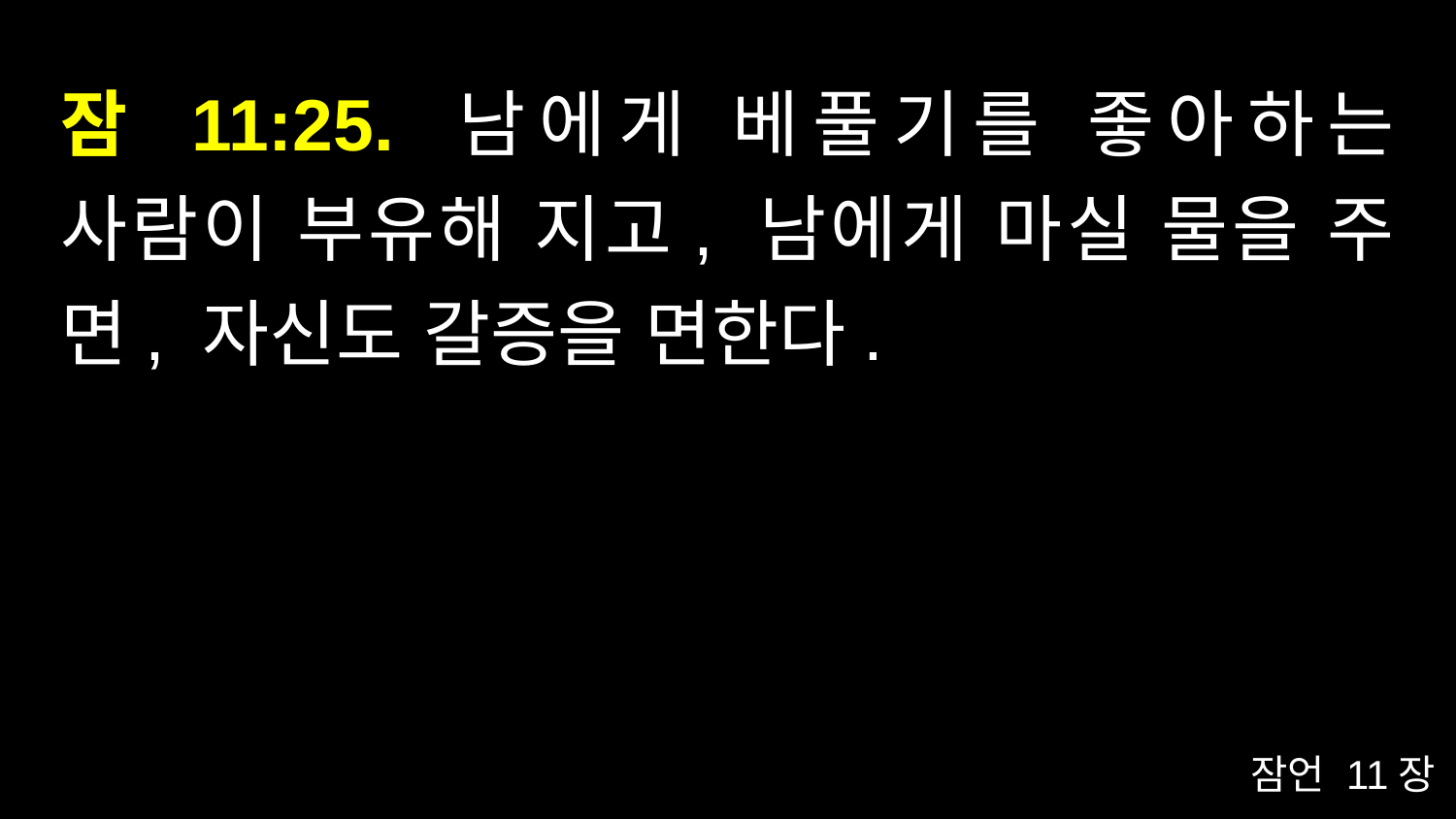

# 잠 11:25. 남에게 베풀기를 좋아하는 사람이 부유해 지고, 남에게 마실 물을 주면, 자신도 갈증을 면한다.
잠언 11장